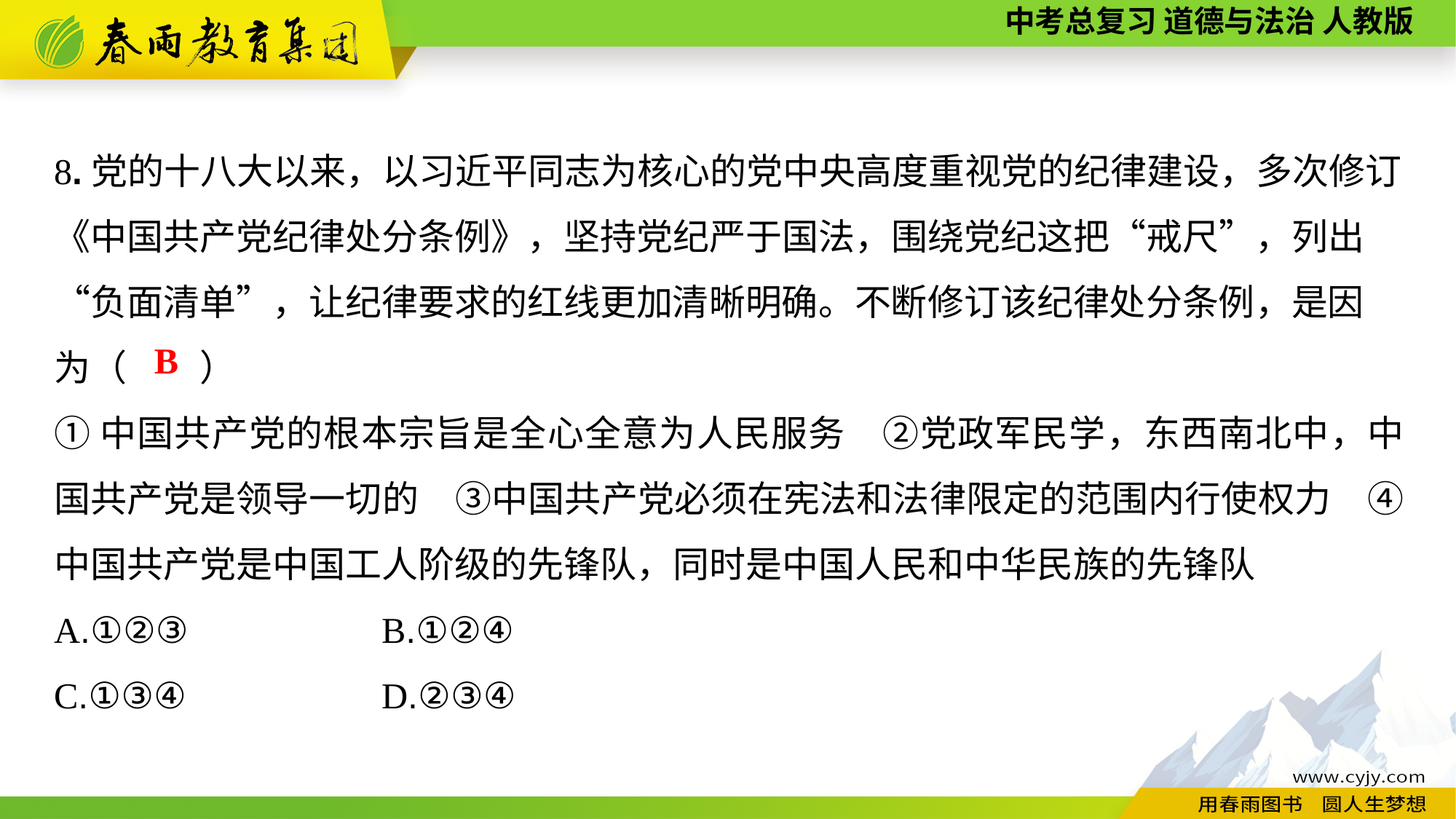

8.党的十八大以来，以习近平同志为核心的党中央高度重视党的纪律建设，多次修订《中国共产党纪律处分条例》，坚持党纪严于国法，围绕党纪这把“戒尺”，列出“负面清单”，让纪律要求的红线更加清晰明确。不断修订该纪律处分条例，是因
为（　　）
①中国共产党的根本宗旨是全心全意为人民服务　②党政军民学，东西南北中，中国共产党是领导一切的　③中国共产党必须在宪法和法律限定的范围内行使权力　④中国共产党是中国工人阶级的先锋队，同时是中国人民和中华民族的先锋队
A.①②③		B.①②④
C.①③④		D.②③④
B